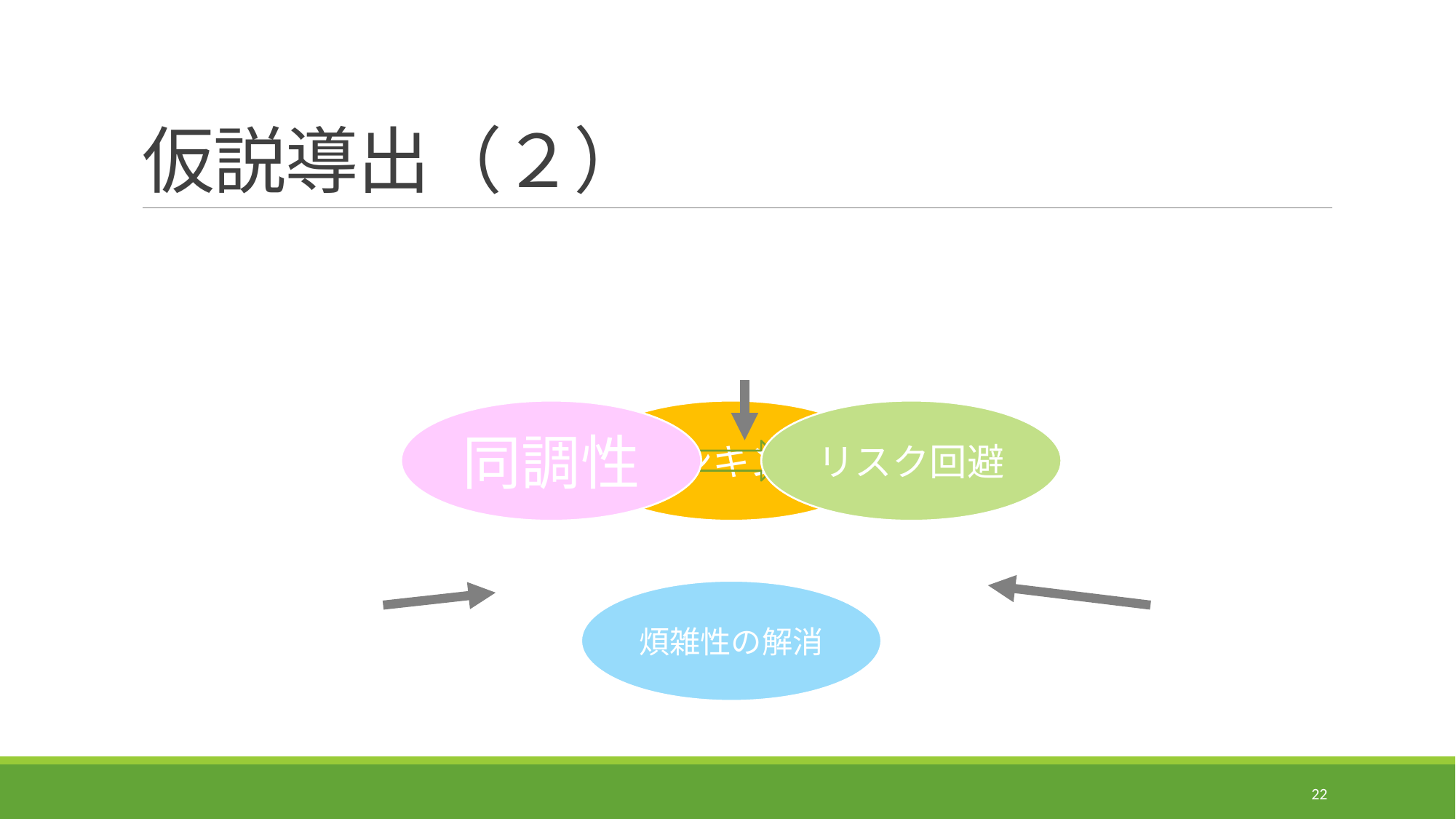

# 仮説導出（２）
ランキング
リスク回避
煩雑性の解消
同調性
22